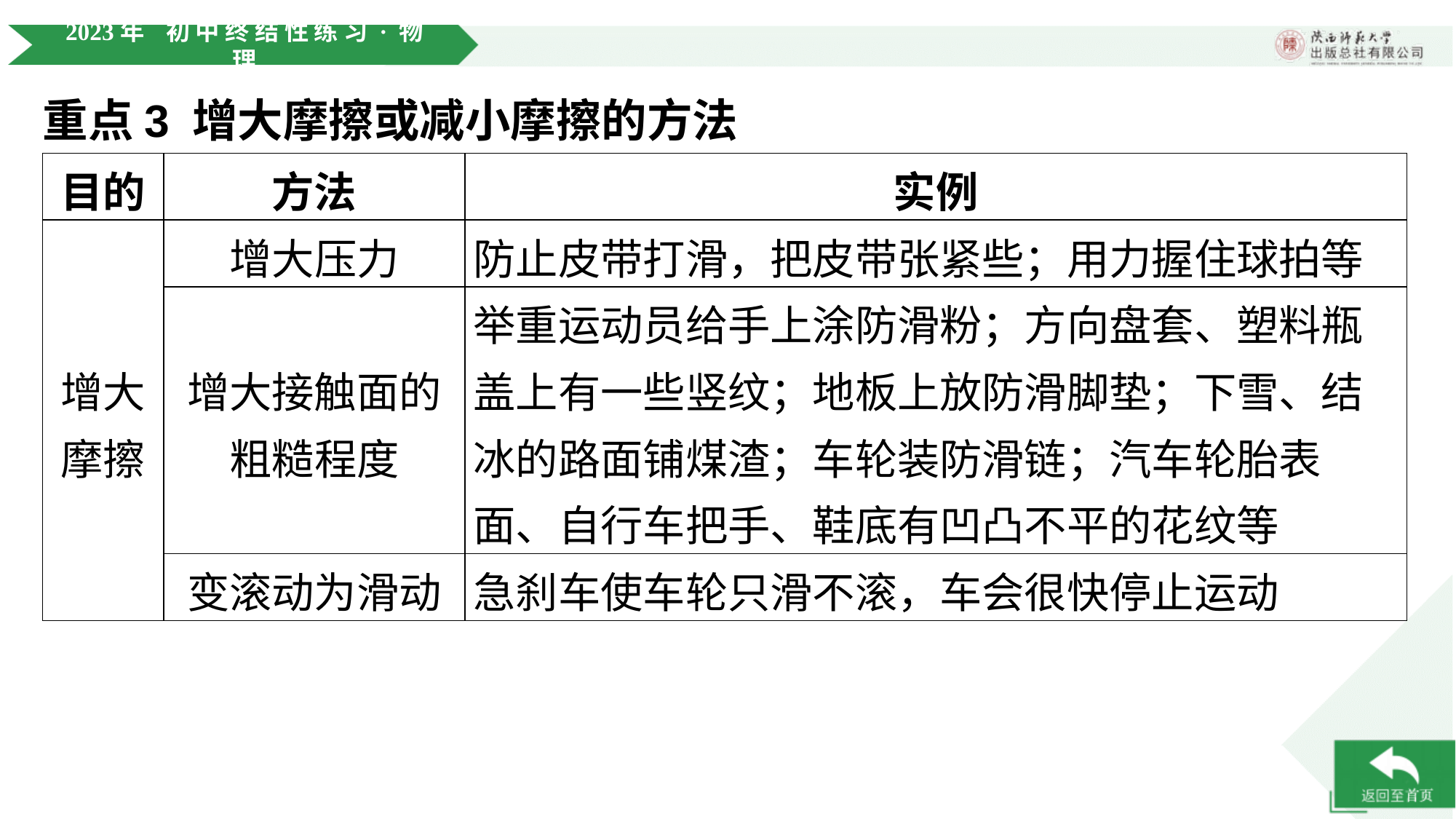

重点3 增大摩擦或减小摩擦的方法
| 目的 | 方法 | 实例 |
| --- | --- | --- |
| 增大 摩擦 | 增大压力 | 防止皮带打滑，把皮带张紧些；用力握住球拍等 |
|  | 增大接触面的 粗糙程度 | 举重运动员给手上涂防滑粉；方向盘套、塑料瓶 盖上有一些竖纹；地板上放防滑脚垫；下雪、结 冰的路面铺煤渣；车轮装防滑链；汽车轮胎表 面、自行车把手、鞋底有凹凸不平的花纹等 |
|  | 变滚动为滑动 | 急刹车使车轮只滑不滚，车会很快停止运动 |